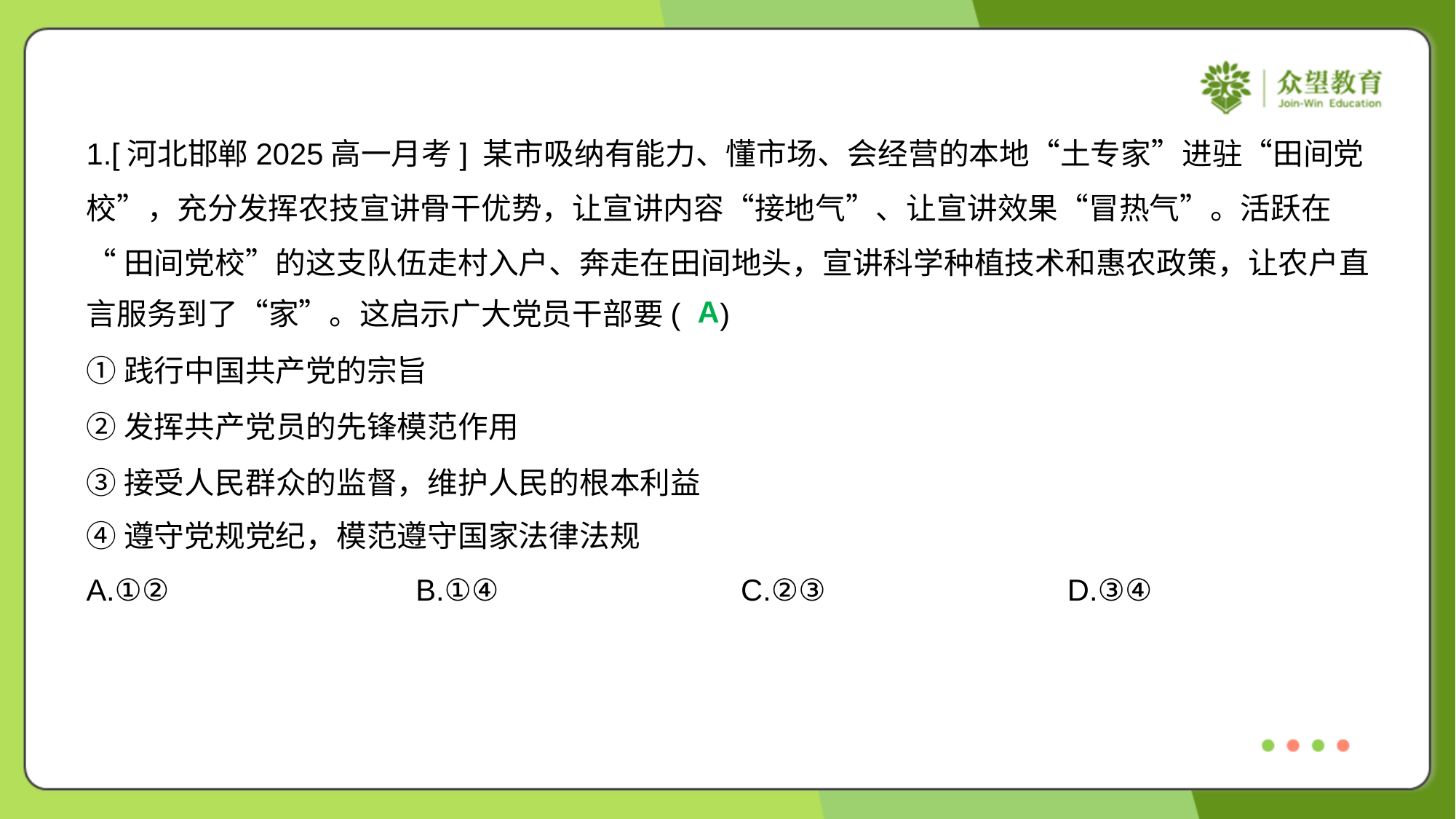

1.[河北邯郸2025高一月考] 某市吸纳有能力、懂市场、会经营的本地“土专家”进驻“田间党
校”，充分发挥农技宣讲骨干优势，让宣讲内容“接地气”、让宣讲效果“冒热气”。活跃在
“田间党校”的这支队伍走村入户、奔走在田间地头，宣讲科学种植技术和惠农政策，让农户直
言服务到了“家”。这启示广大党员干部要(     )
A
①践行中国共产党的宗旨
②发挥共产党员的先锋模范作用
③接受人民群众的监督，维护人民的根本利益
④遵守党规党纪，模范遵守国家法律法规
A.①②	B.①④	C.②③	D.③④